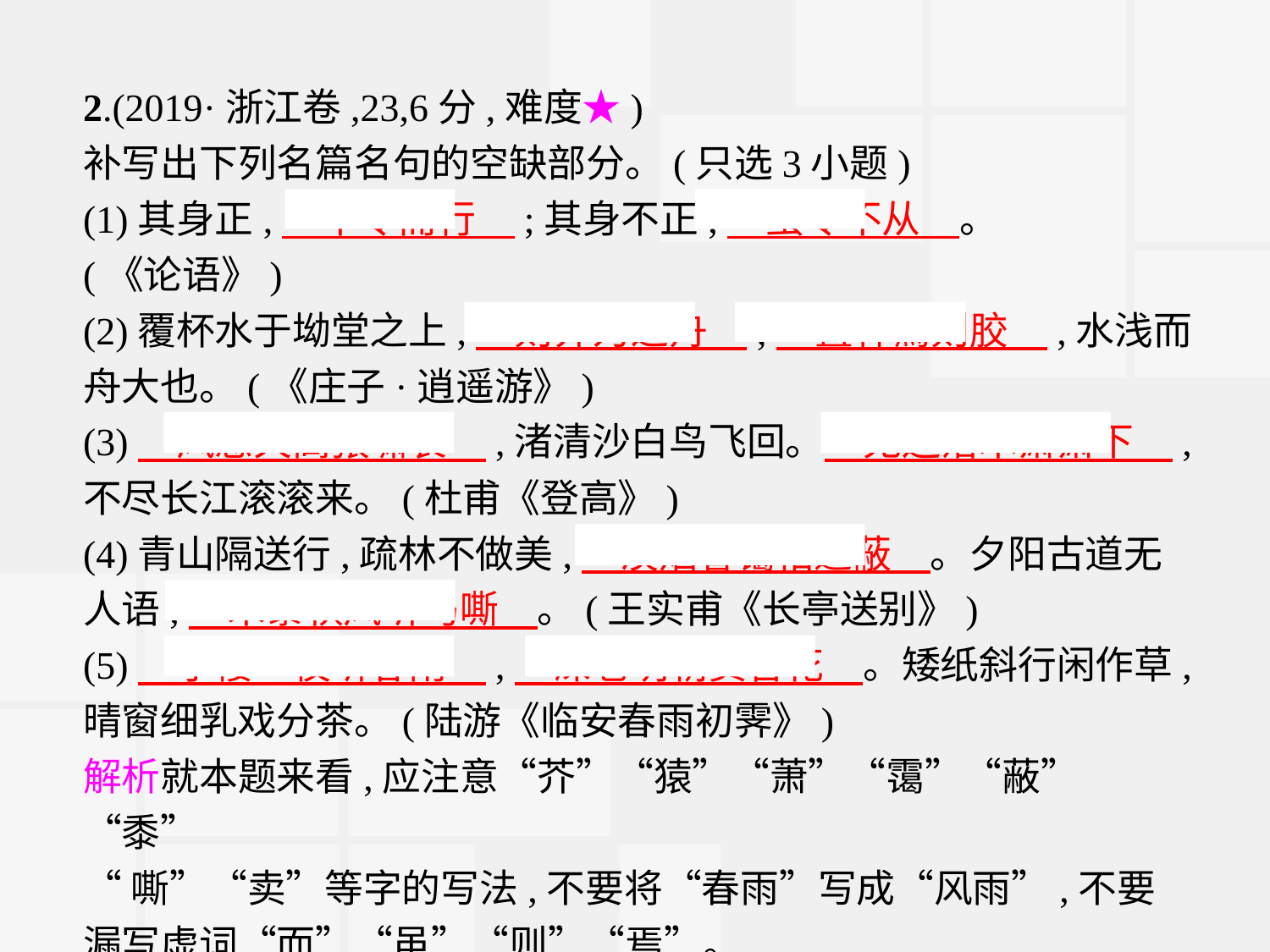

2.(2019·浙江卷,23,6分,难度★)
补写出下列名篇名句的空缺部分。(只选3小题)
(1)其身正,　不令而行　;其身不正,　虽令不从　。
(《论语》)
(2)覆杯水于坳堂之上,　则芥为之舟　;　置杯焉则胶　,水浅而舟大也。(《庄子·逍遥游》)
(3)　风急天高猿啸哀　,渚清沙白鸟飞回。　无边落木萧萧下　,不尽长江滚滚来。(杜甫《登高》)
(4)青山隔送行,疏林不做美,　淡烟暮霭相遮蔽　。夕阳古道无人语,　禾黍秋风听马嘶　。(王实甫《长亭送别》)
(5)　小楼一夜听春雨　,　深巷明朝卖杏花　。矮纸斜行闲作草,晴窗细乳戏分茶。(陆游《临安春雨初霁》)
解析就本题来看,应注意“芥”“猿”“萧”“霭”“蔽”“黍”
“嘶”“卖”等字的写法,不要将“春雨”写成“风雨”,不要漏写虚词“而”“虽”“则”“焉”。